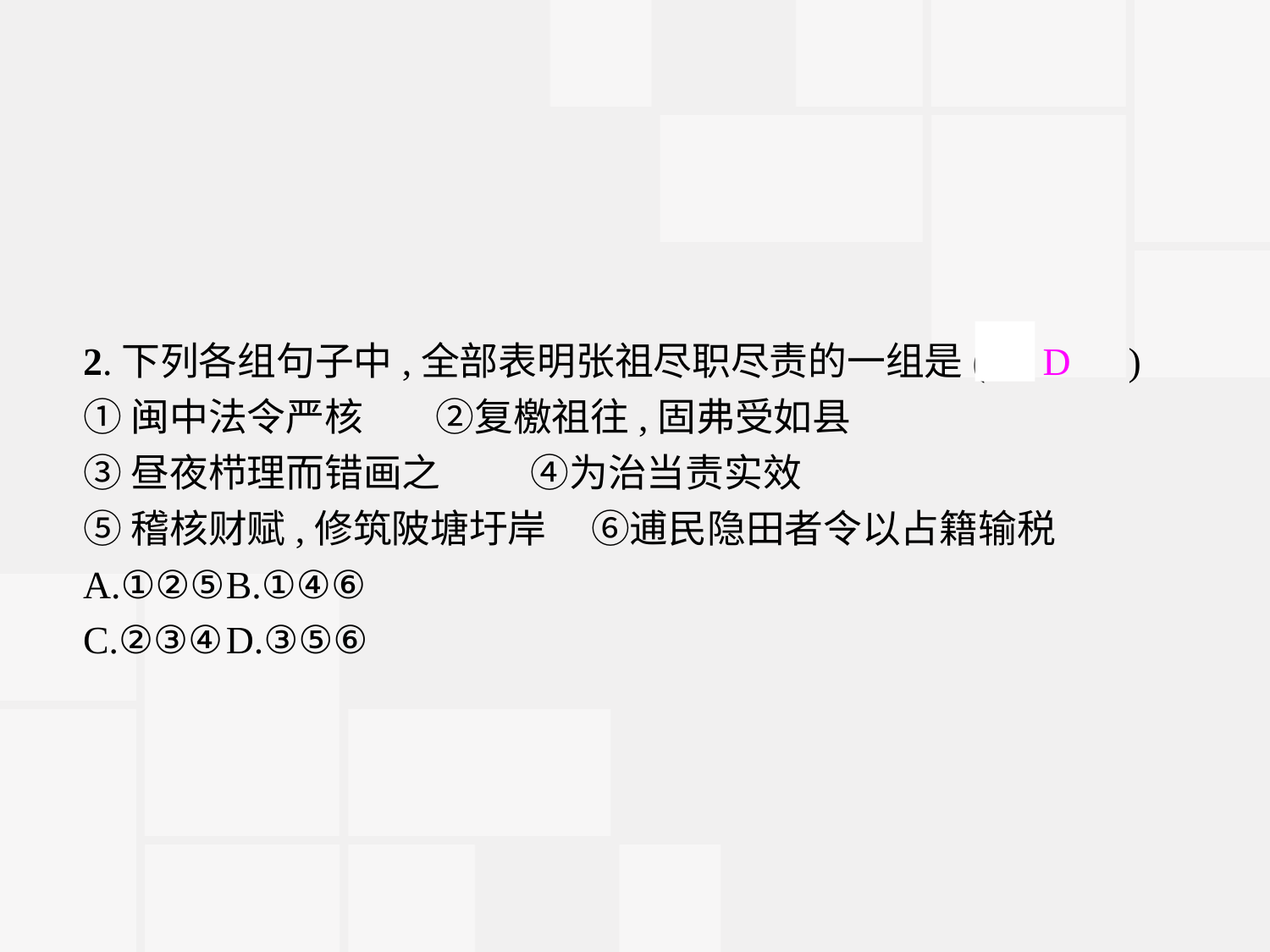

2.下列各组句子中,全部表明张祖尽职尽责的一组是(　D　)
①闽中法令严核	②复檄祖往,固弗受如县
③昼夜栉理而错画之	④为治当责实效
⑤稽核财赋,修筑陂塘圩岸	⑥逋民隐田者令以占籍输税
A.①②⑤	B.①④⑥
C.②③④	D.③⑤⑥